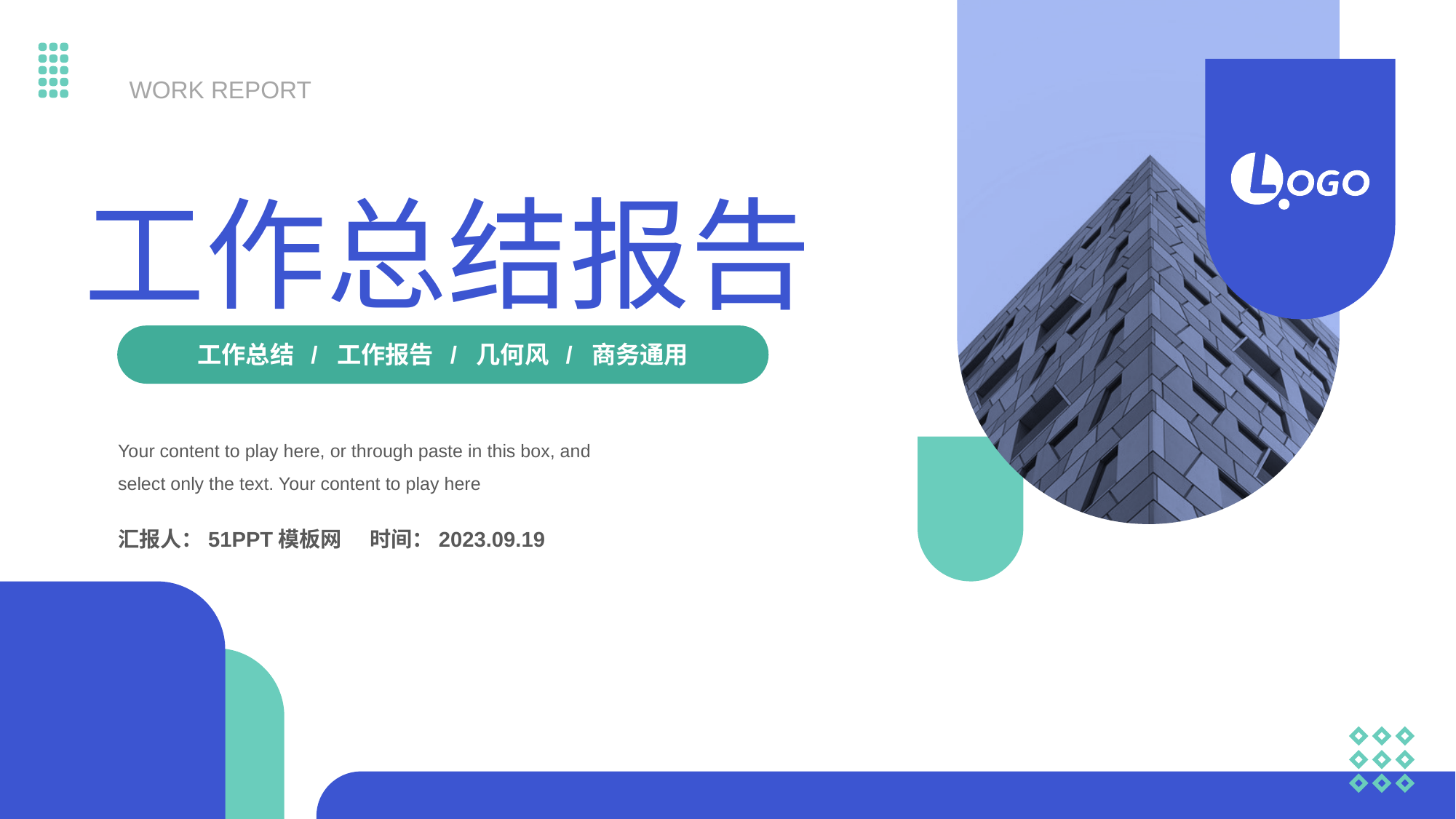

WORK REPORT

工作总结报告

工作总结  /  工作报告  /  几何风  /  商务通用
Your content to play here, or through paste in this box, and select only the text. Your content to play here

时间：2023.09.19
汇报人：51PPT模板网